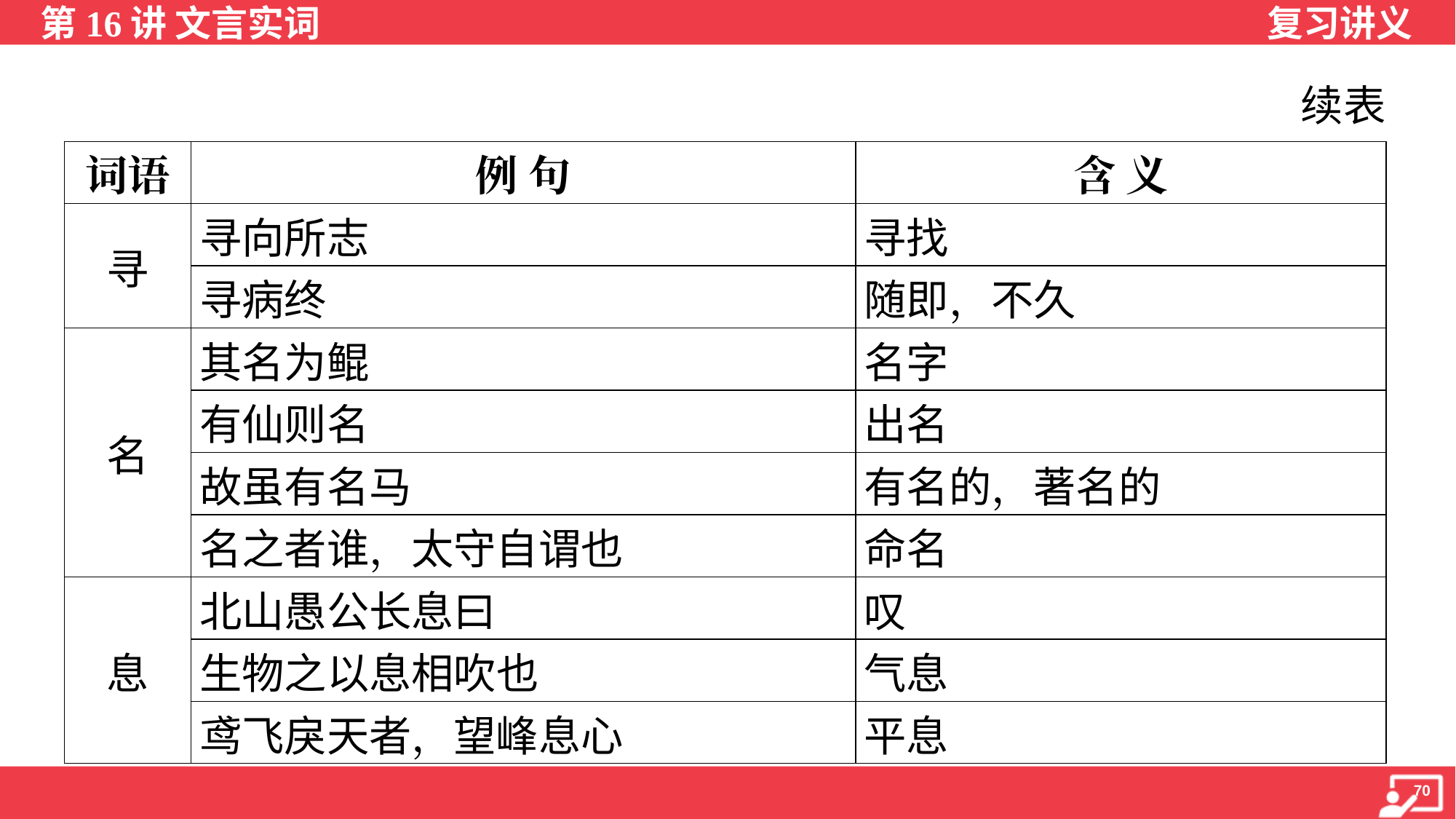

续表
| 词语 | 例 句 | 含 义 |
| --- | --- | --- |
| 寻 | 寻向所志 | 寻找 |
|  | 寻病终 | 随即，不久 |
| 名 | 其名为鲲 | 名字 |
|  | 有仙则名 | 出名 |
|  | 故虽有名马 | 有名的，著名的 |
|  | 名之者谁，太守自谓也 | 命名 |
| 息 | 北山愚公长息曰 | 叹 |
|  | 生物之以息相吹也 | 气息 |
|  | 鸢飞戾天者，望峰息心 | 平息 |